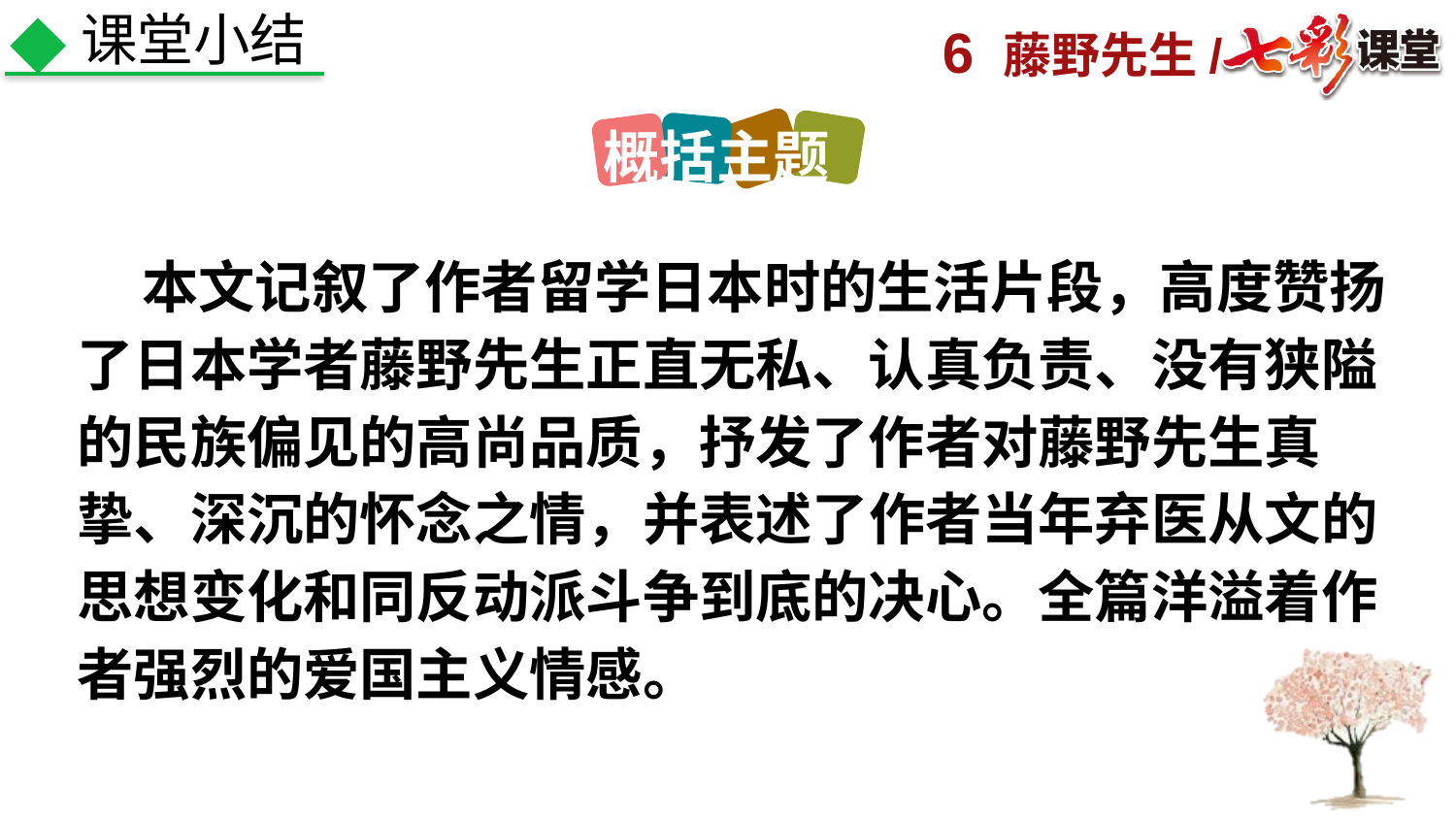

课堂小结

概括主题

    本文记叙了作者留学日本时的生活片段，高度赞扬了日本学者藤野先生正直无私、认真负责、没有狭隘的民族偏见的高尚品质，抒发了作者对藤野先生真挚、深沉的怀念之情，并表述了作者当年弃医从文的思想变化和同反动派斗争到底的决心。全篇洋溢着作者强烈的爱国主义情感。